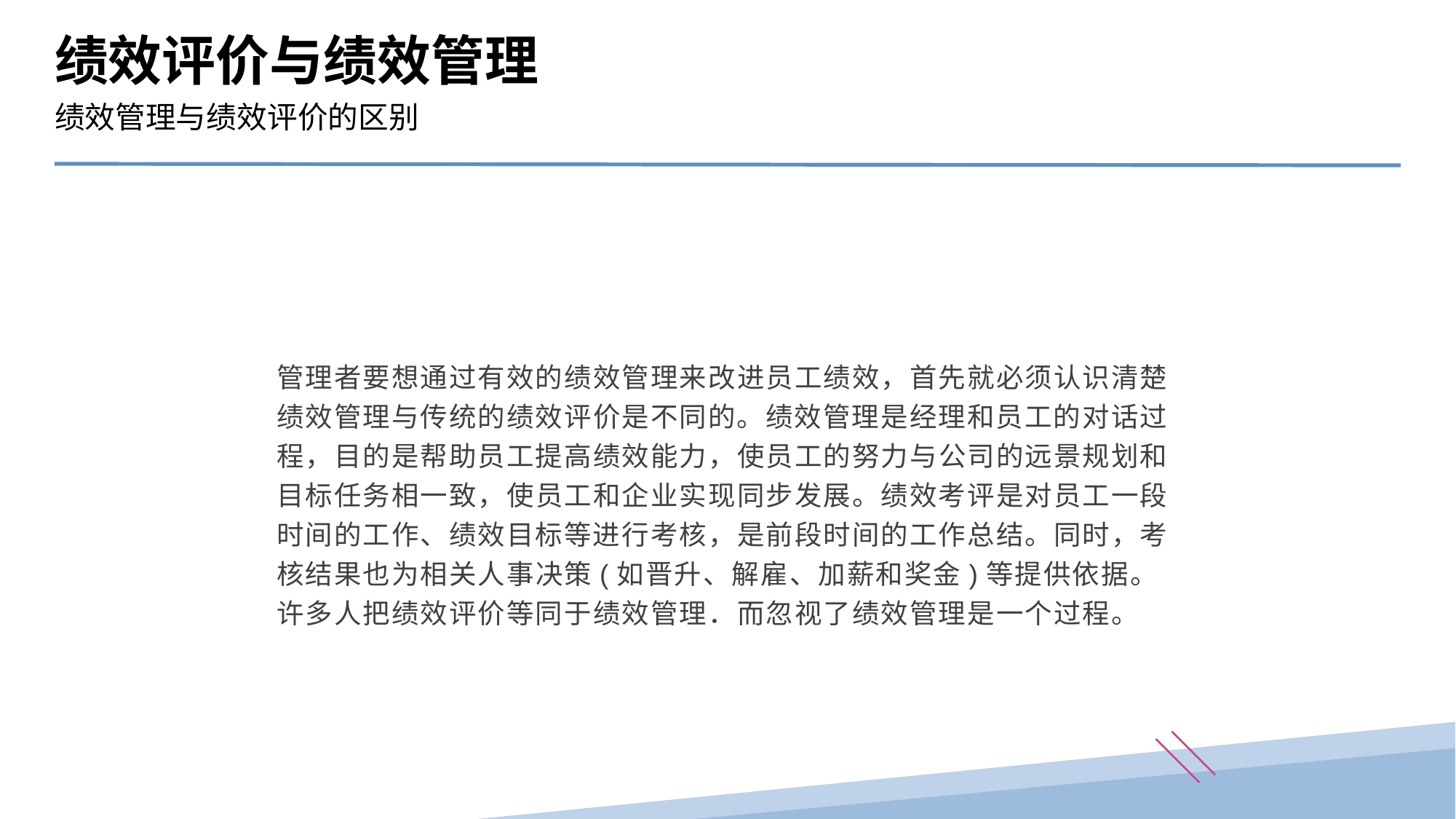

绩效评价与绩效管理
绩效管理与绩效评价的区别
管理者要想通过有效的绩效管理来改进员工绩效，首先就必须认识清楚绩效管理与传统的绩效评价是不同的。绩效管理是经理和员工的对话过程，目的是帮助员工提高绩效能力，使员工的努力与公司的远景规划和目标任务相一致，使员工和企业实现同步发展。绩效考评是对员工一段时间的工作、绩效目标等进行考核，是前段时间的工作总结。同时，考核结果也为相关人事决策(如晋升、解雇、加薪和奖金)等提供依据。许多人把绩效评价等同于绩效管理．而忽视了绩效管理是一个过程。